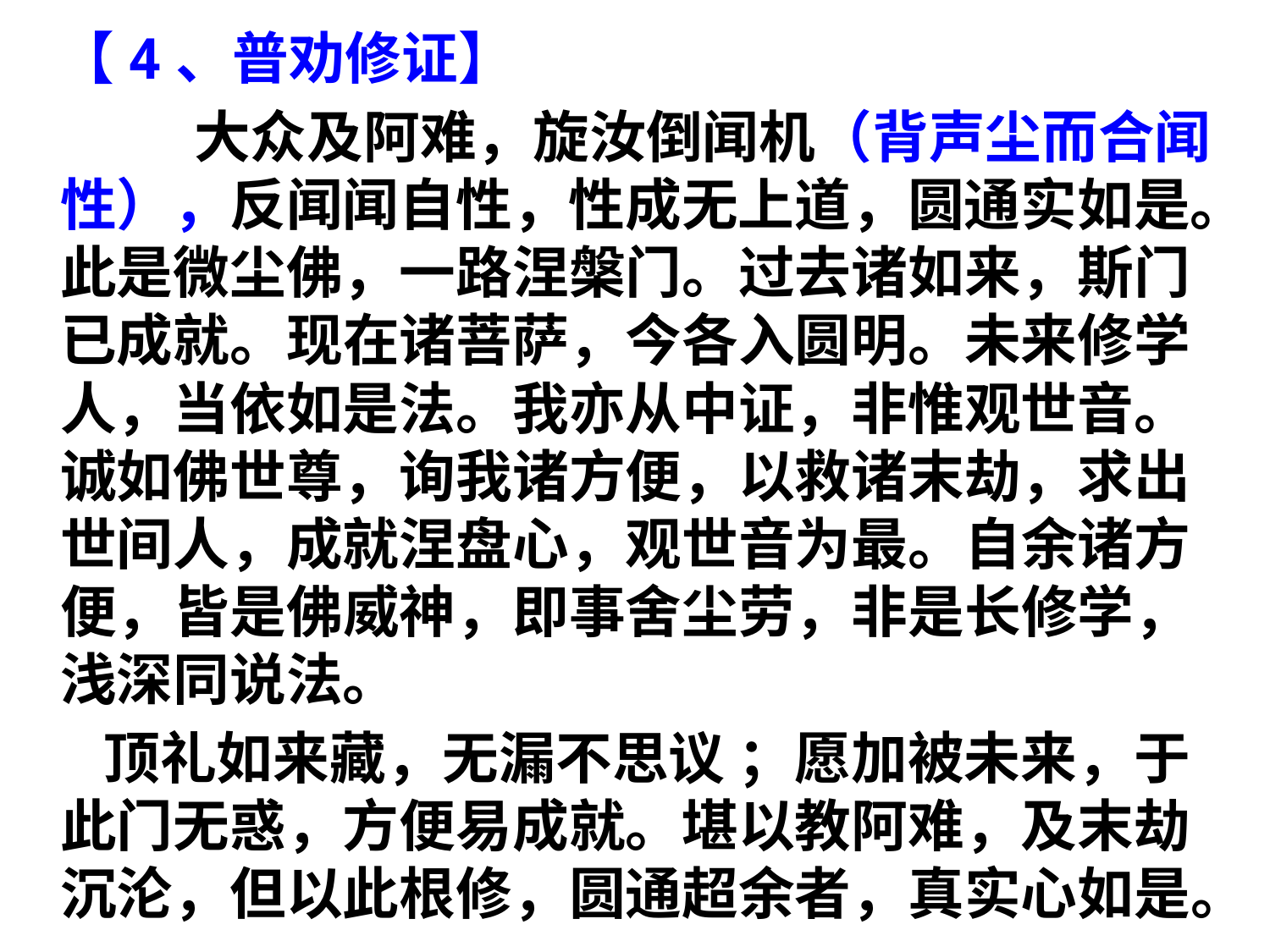

【4、普劝修证】
             大众及阿难，旋汝倒闻机（背声尘而合闻性），反闻闻自性，性成无上道，圆通实如是。此是微尘佛，一路涅槃门。过去诸如来，斯门已成就。现在诸菩萨，今各入圆明。未来修学人，当依如是法。我亦从中证，非惟观世音。诚如佛世尊，询我诸方便，以救诸末劫，求出世间人，成就涅盘心，观世音为最。自余诸方便，皆是佛威神，即事舍尘劳，非是长修学，浅深同说法。
      顶礼如来藏，无漏不思议 ；愿加被未来，于此门无惑，方便易成就。堪以教阿难，及末劫沉沦，但以此根修，圆通超余者，真实心如是。